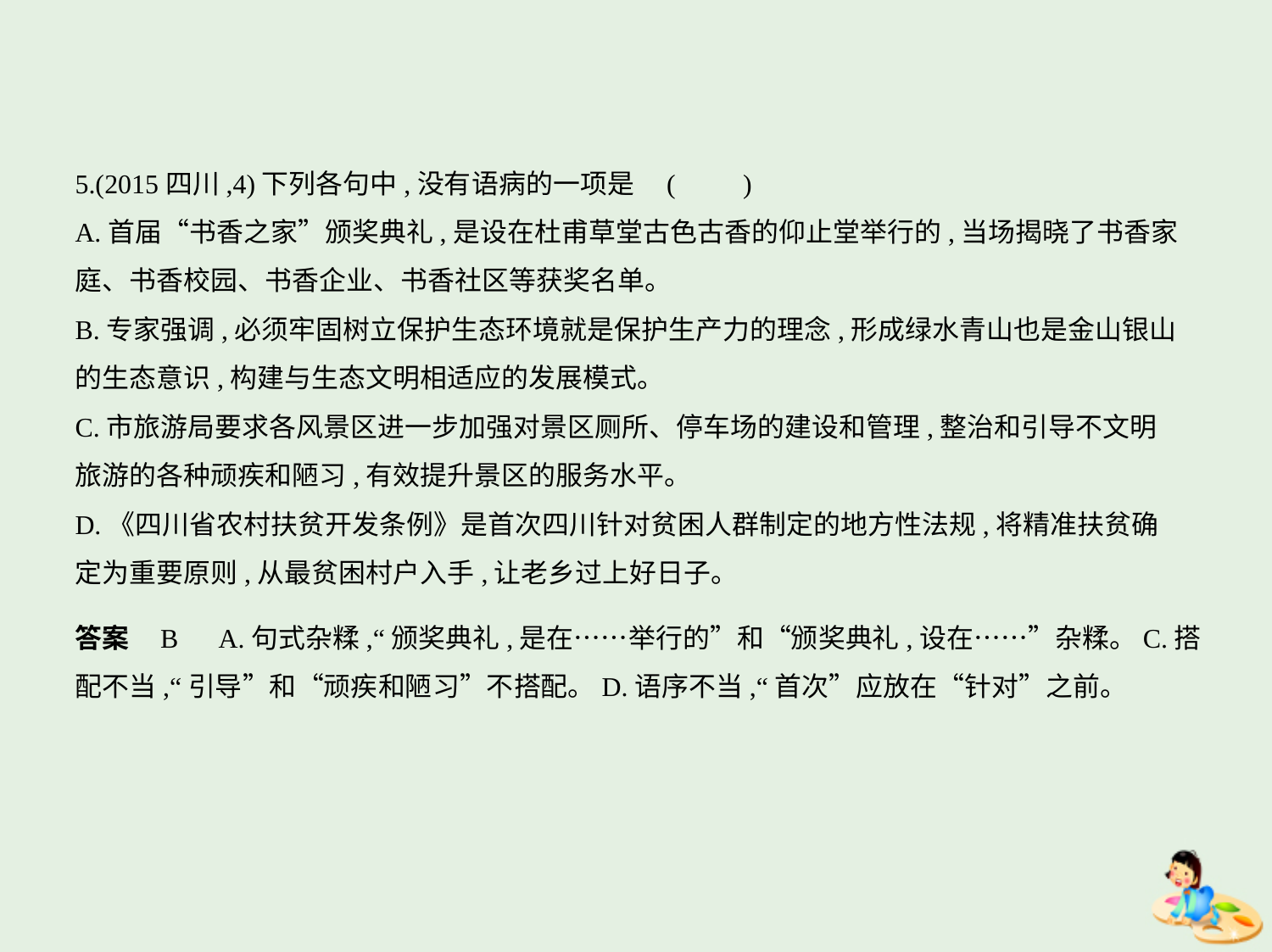

5.(2015四川,4)下列各句中,没有语病的一项是 (　　)
A.首届“书香之家”颁奖典礼,是设在杜甫草堂古色古香的仰止堂举行的,当场揭晓了书香家
庭、书香校园、书香企业、书香社区等获奖名单。
B.专家强调,必须牢固树立保护生态环境就是保护生产力的理念,形成绿水青山也是金山银山
的生态意识,构建与生态文明相适应的发展模式。
C.市旅游局要求各风景区进一步加强对景区厕所、停车场的建设和管理,整治和引导不文明
旅游的各种顽疾和陋习,有效提升景区的服务水平。
D.《四川省农村扶贫开发条例》是首次四川针对贫困人群制定的地方性法规,将精准扶贫确
定为重要原则,从最贫困村户入手,让老乡过上好日子。
答案    B　A.句式杂糅,“颁奖典礼,是在……举行的”和“颁奖典礼,设在……”杂糅。C.搭
配不当,“引导”和“顽疾和陋习”不搭配。D.语序不当,“首次”应放在“针对”之前。